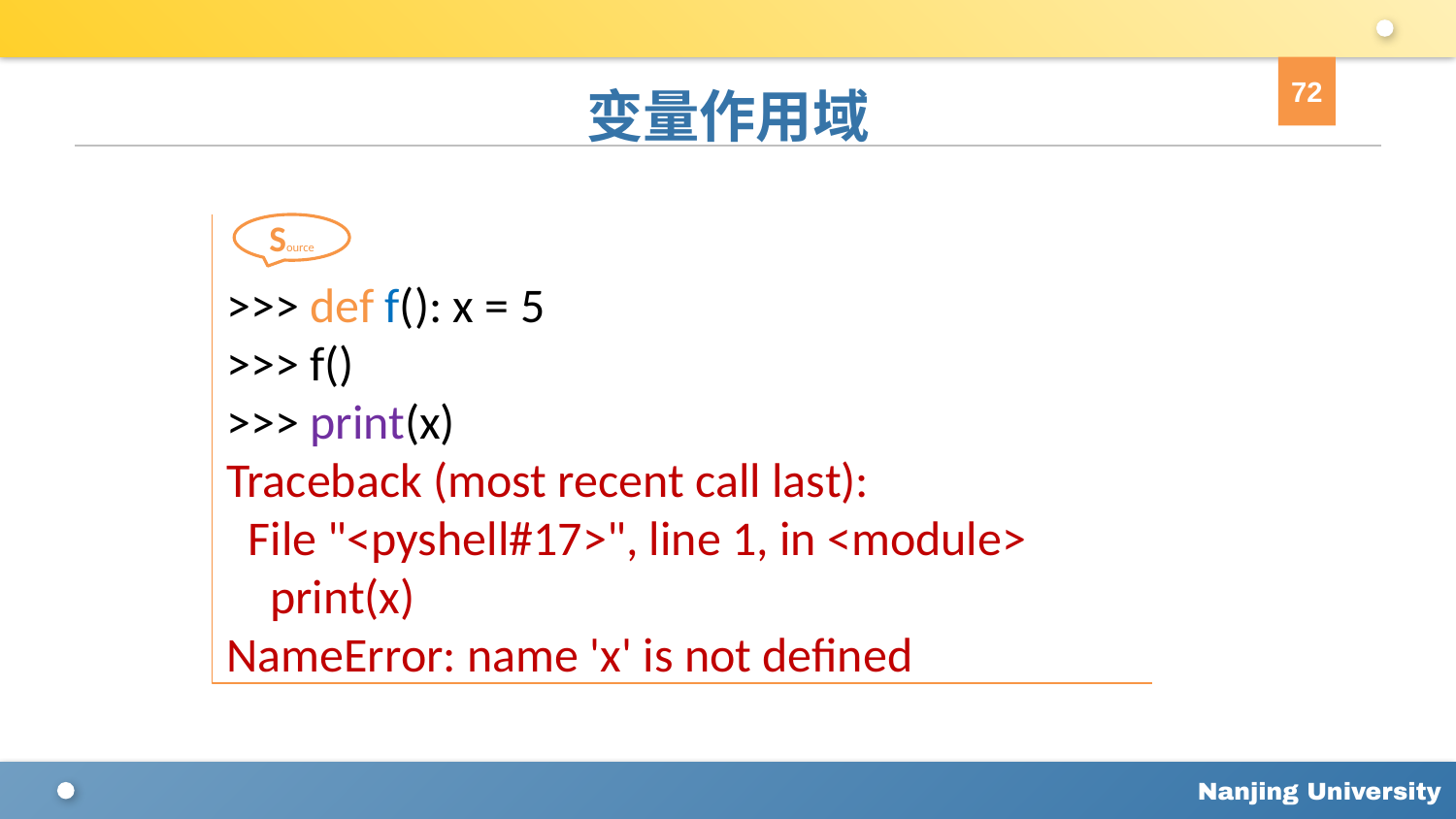

72
# 变量作用域

>>> def f(): x = 5
>>> f()
>>> print(x)
Traceback (most recent call last):
  File "<pyshell#17>", line 1, in <module>
    print(x)
NameError: name 'x' is not defined
Source